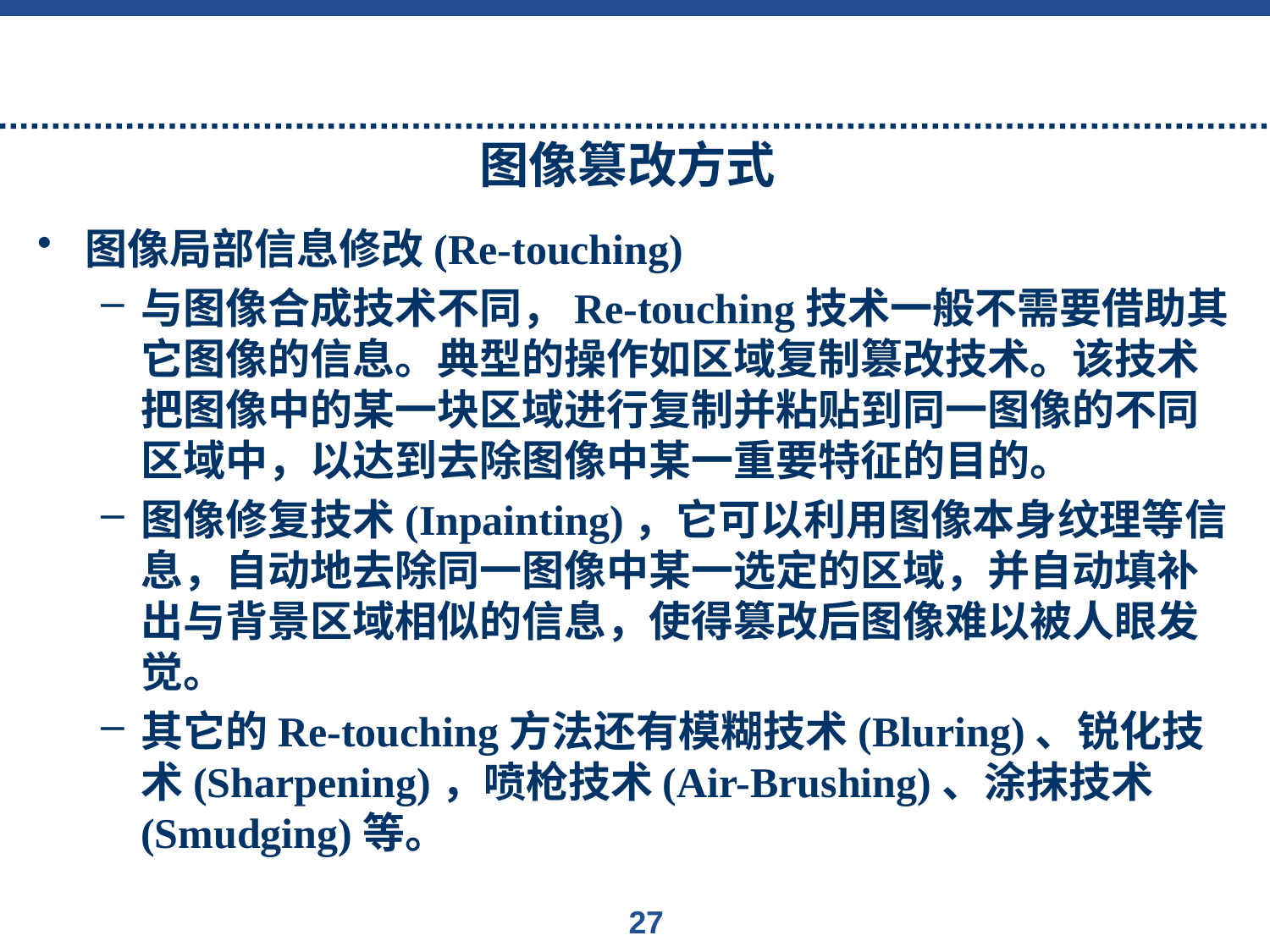

# 图像篡改方式
图像局部信息修改(Re-touching)
与图像合成技术不同，Re-touching技术一般不需要借助其它图像的信息。典型的操作如区域复制篡改技术。该技术把图像中的某一块区域进行复制并粘贴到同一图像的不同区域中，以达到去除图像中某一重要特征的目的。
图像修复技术(Inpainting)，它可以利用图像本身纹理等信息，自动地去除同一图像中某一选定的区域，并自动填补出与背景区域相似的信息，使得篡改后图像难以被人眼发觉。
其它的Re-touching方法还有模糊技术(Bluring)、锐化技术(Sharpening)，喷枪技术(Air-Brushing)、涂抹技术(Smudging)等。
27